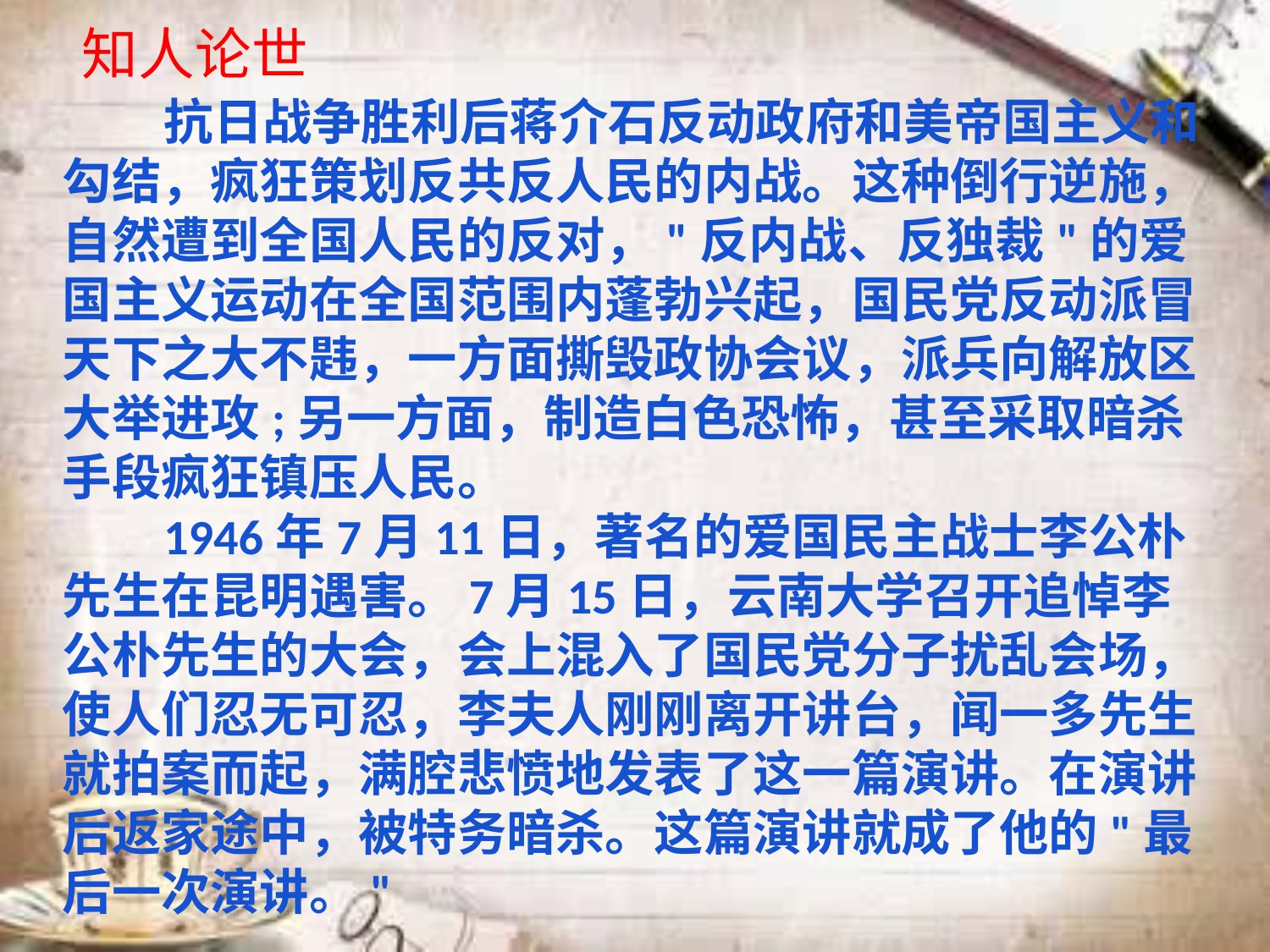

知人论世
        抗日战争胜利后蒋介石反动政府和美帝国主义和勾结，疯狂策划反共反人民的内战。这种倒行逆施，自然遭到全国人民的反对，"反内战、反独裁"的爱国主义运动在全国范围内蓬勃兴起，国民党反动派冒天下之大不韪，一方面撕毁政协会议，派兵向解放区大举进攻;另一方面，制造白色恐怖，甚至采取暗杀手段疯狂镇压人民。
         1946年7月11日，著名的爱国民主战士李公朴先生在昆明遇害。7月15日，云南大学召开追悼李公朴先生的大会，会上混入了国民党分子扰乱会场，使人们忍无可忍，李夫人刚刚离开讲台，闻一多先生就拍案而起，满腔悲愤地发表了这一篇演讲。在演讲后返家途中，被特务暗杀。这篇演讲就成了他的"最后一次演讲。"